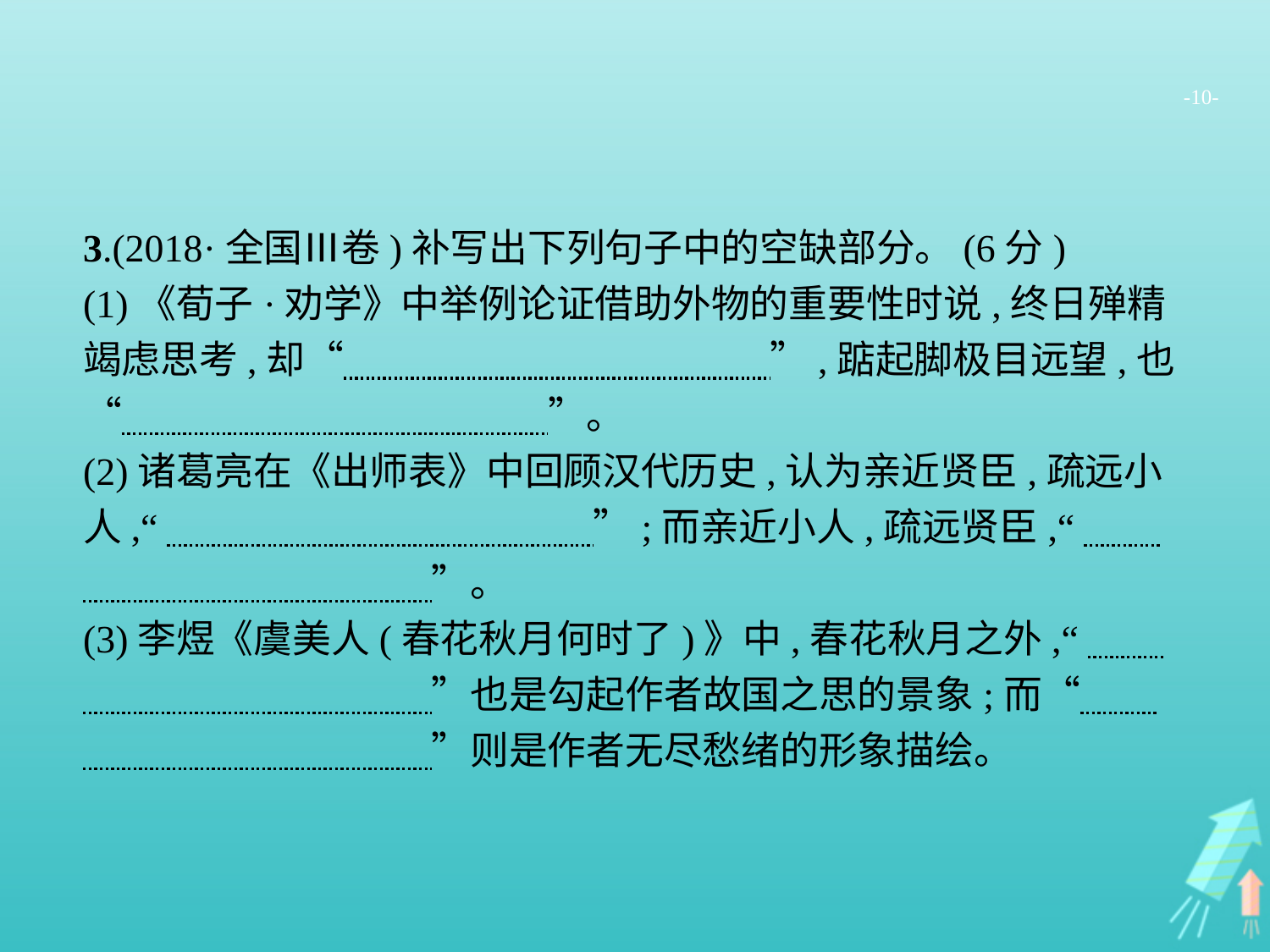

-10-
3.(2018·全国Ⅲ卷)补写出下列句子中的空缺部分。(6分)
(1)《荀子·劝学》中举例论证借助外物的重要性时说,终日殚精竭虑思考,却“　　　　　　　　　　　”,踮起脚极目远望,也“　　　　　　　　　　　”。
(2)诸葛亮在《出师表》中回顾汉代历史,认为亲近贤臣,疏远小人,“　　　　　　　　　　　”;而亲近小人,疏远贤臣,“　　　　　　　　　　　”。
(3)李煜《虞美人(春花秋月何时了)》中,春花秋月之外,“　　　　　　　　　　　”也是勾起作者故国之思的景象;而“　　　　　　　　　　　”则是作者无尽愁绪的形象描绘。